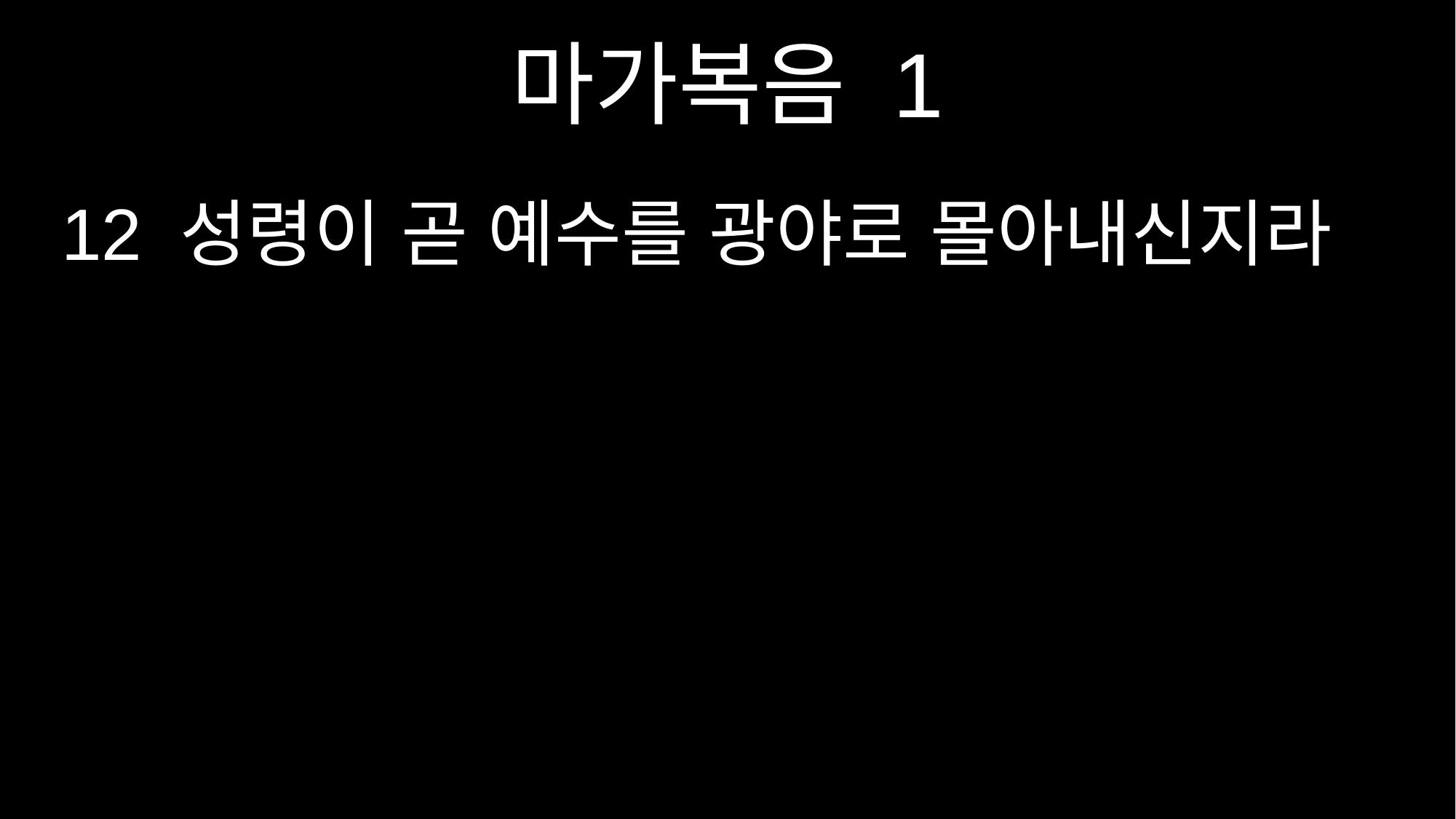

마가복음 1
12 성령이 곧 예수를 광야로 몰아내신지라